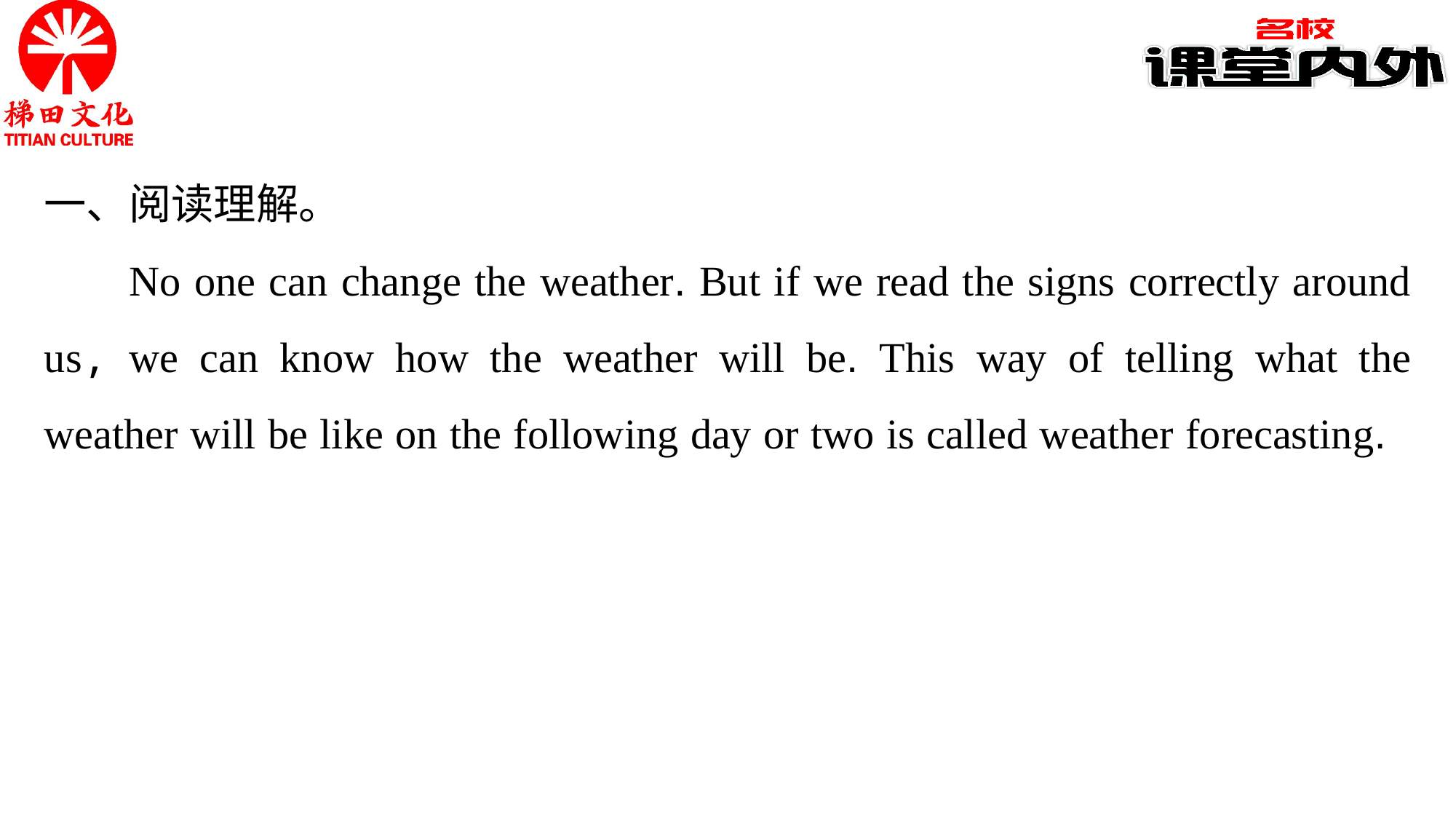

一、阅读理解。
No one can change the weather. But if we read the signs correctly around us, we can know how the weather will be. This way of telling what the weather will be like on the following day or two is called weather forecasting.